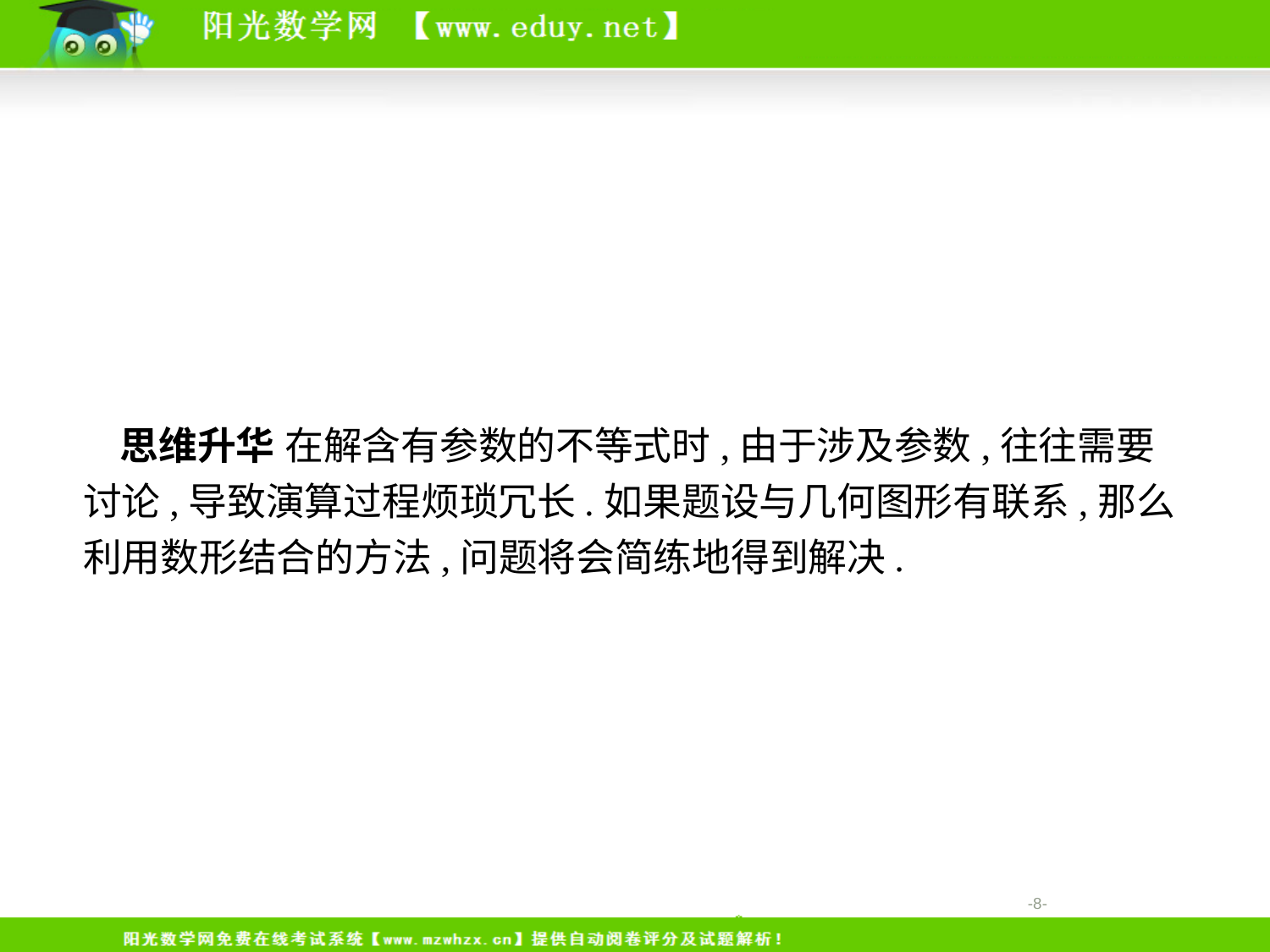

思维升华 在解含有参数的不等式时,由于涉及参数,往往需要讨论,导致演算过程烦琐冗长.如果题设与几何图形有联系,那么利用数形结合的方法,问题将会简练地得到解决.
-8-